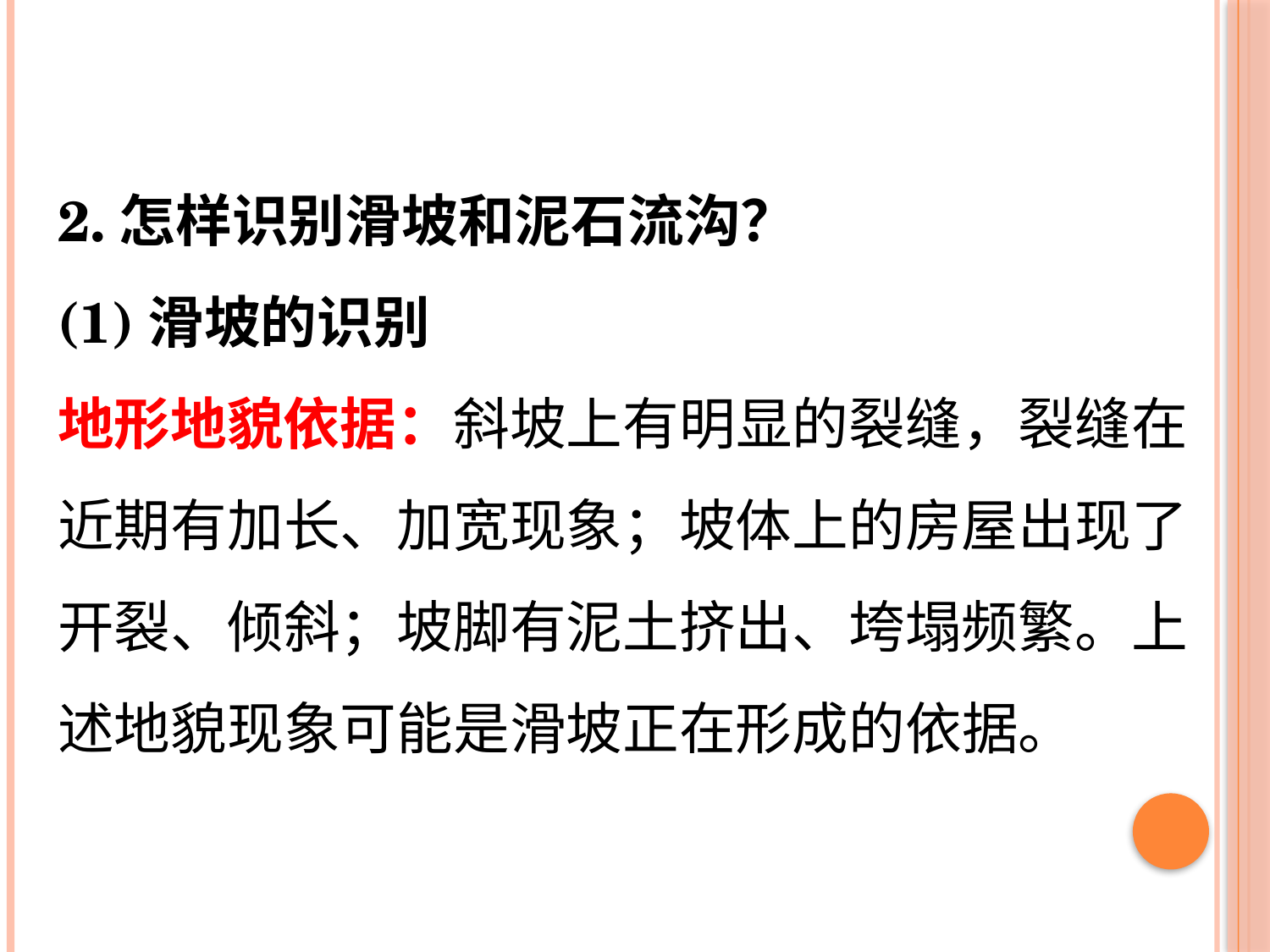

2.怎样识别滑坡和泥石流沟？
(1)滑坡的识别
地形地貌依据：斜坡上有明显的裂缝，裂缝在近期有加长、加宽现象；坡体上的房屋出现了开裂、倾斜；坡脚有泥土挤出、垮塌频繁。上述地貌现象可能是滑坡正在形成的依据。